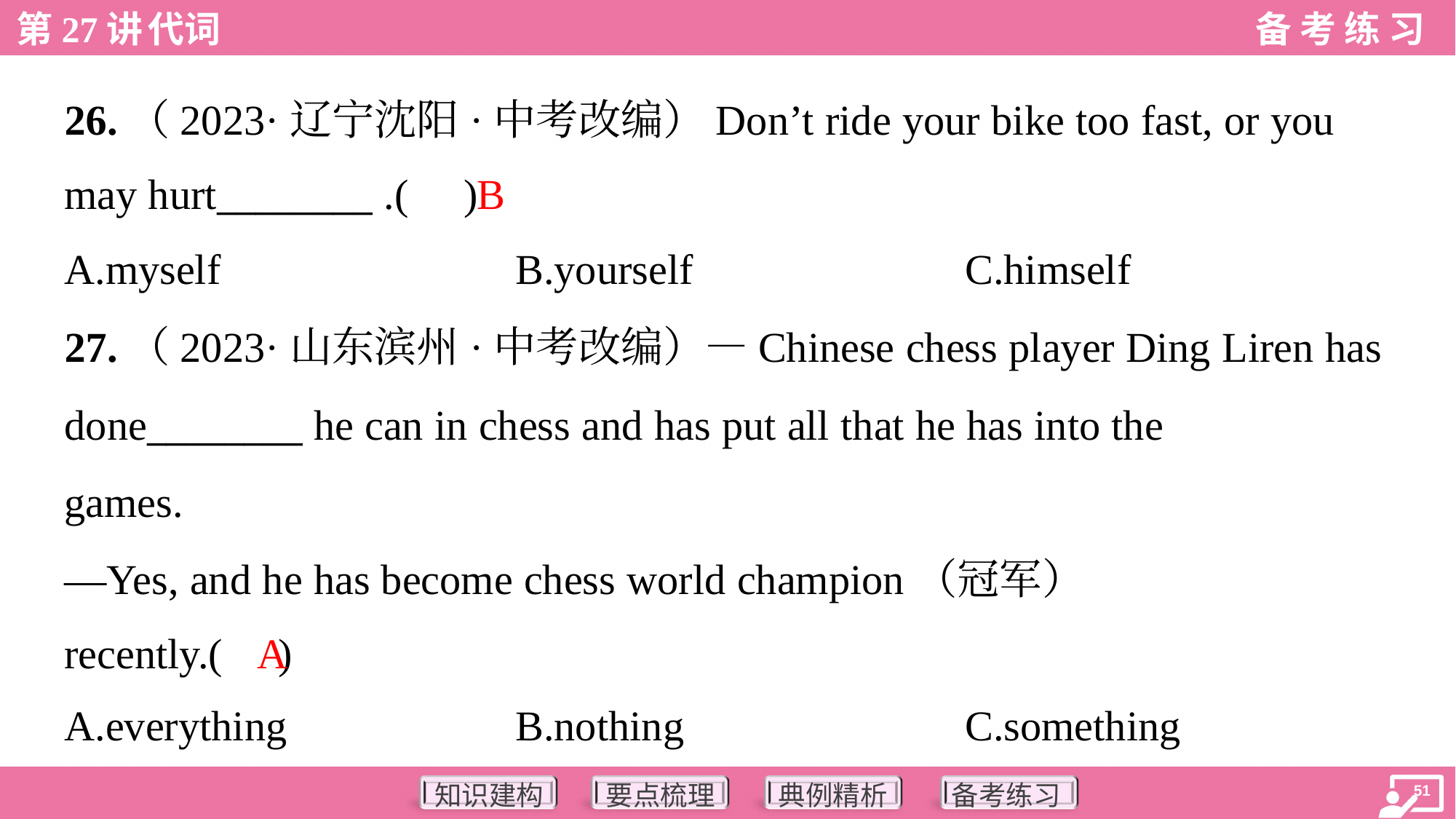

26.（2023·辽宁沈阳·中考改编）Don’t ride your bike too fast, or you
may hurt________ .(     )
B
A.myself	B.yourself	C.himself
27.（2023·山东滨州·中考改编）—Chinese chess player Ding Liren has
done________ he can in chess and has put all that he has into the
games.
—Yes, and he has become chess world champion（冠军）
recently.(     )
A
A.everything	B.nothing	C.something